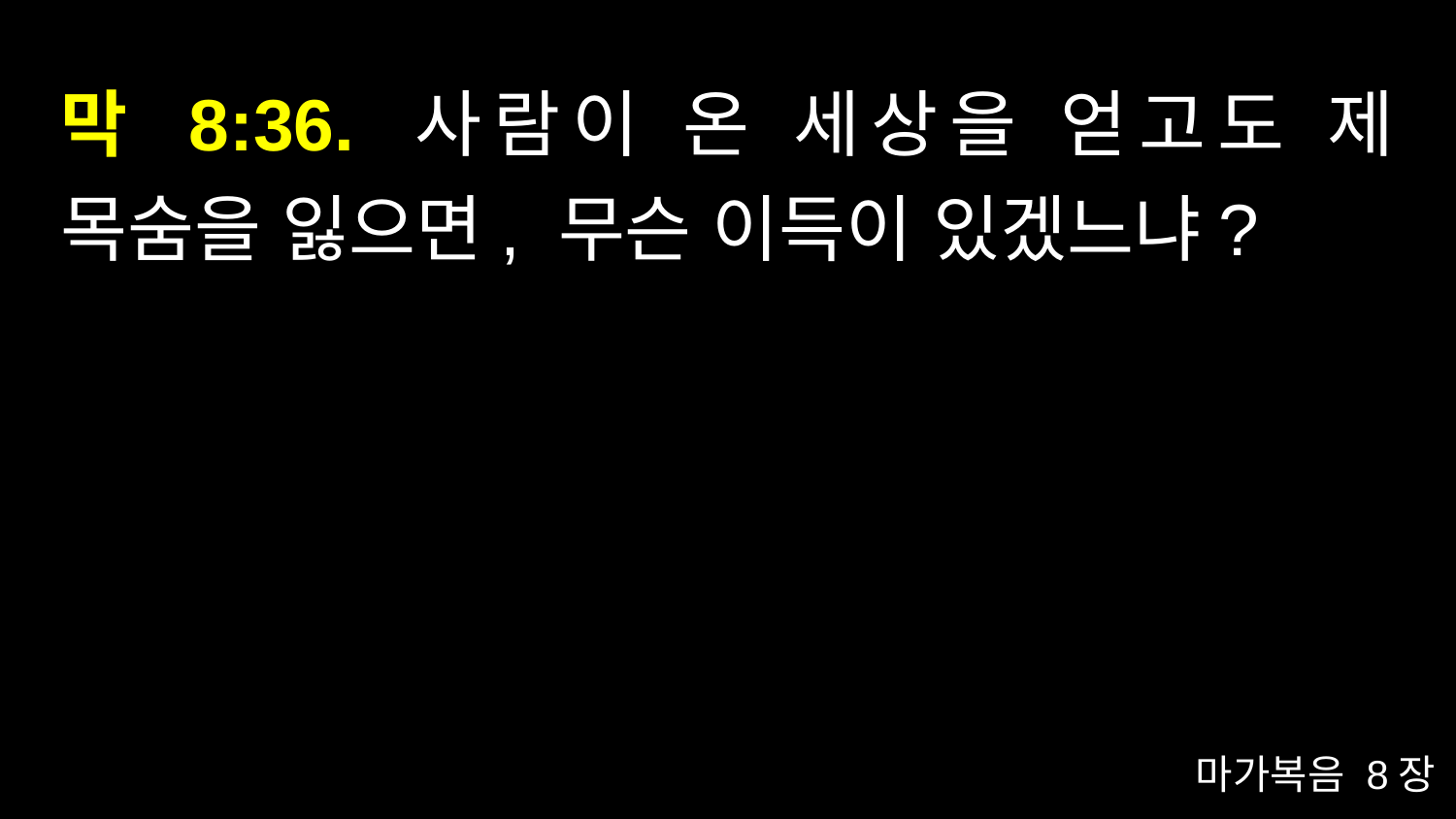

# 막 8:36. 사람이 온 세상을 얻고도 제 목숨을 잃으면, 무슨 이득이 있겠느냐?
마가복음 8장